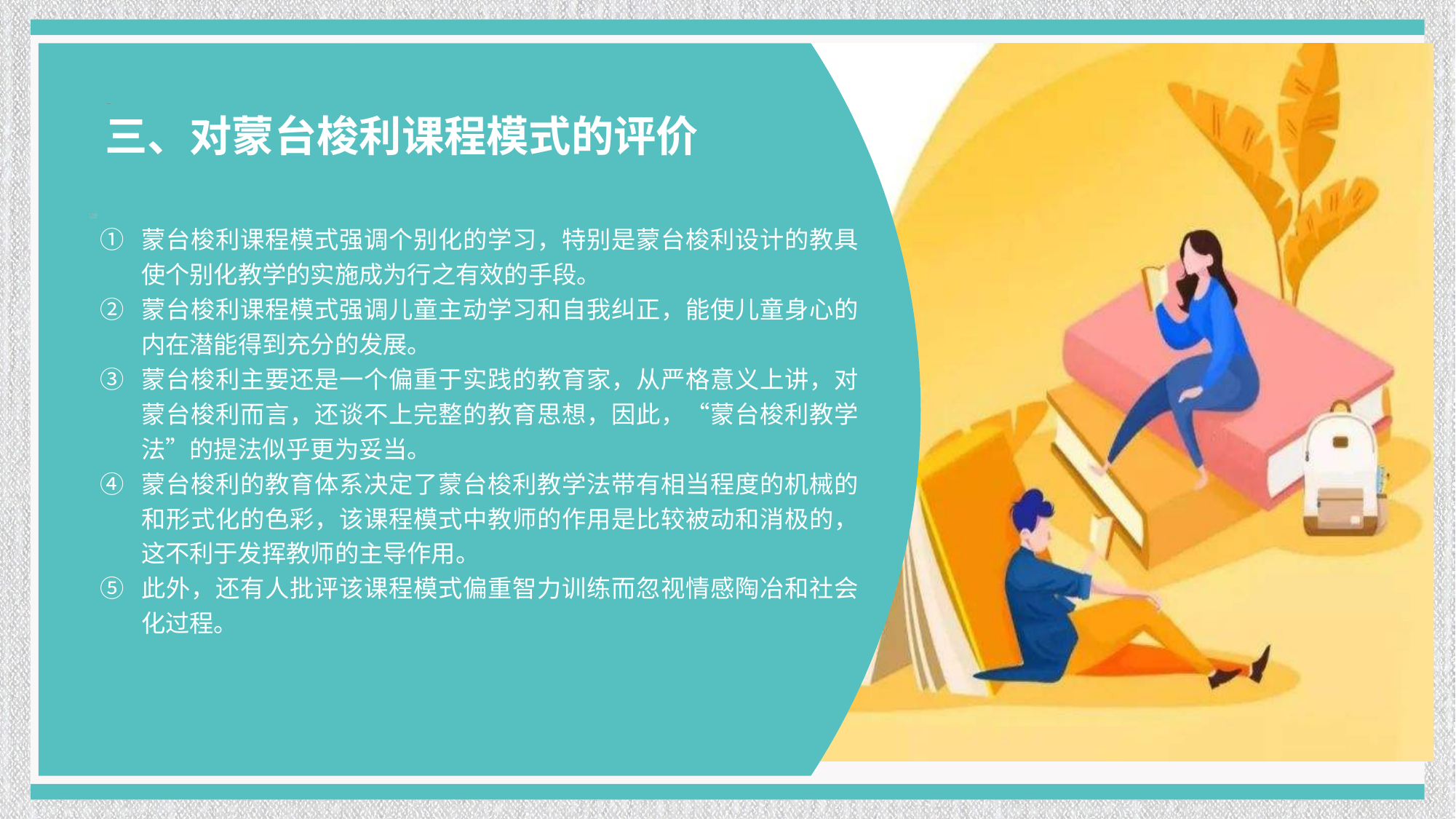

三、对蒙台梭利课程模式的评价
蒙台梭利课程模式强调个别化的学习，特别是蒙台梭利设计的教具使个别化教学的实施成为行之有效的手段。
蒙台梭利课程模式强调儿童主动学习和自我纠正，能使儿童身心的内在潜能得到充分的发展。
蒙台梭利主要还是一个偏重于实践的教育家，从严格意义上讲，对蒙台梭利而言，还谈不上完整的教育思想，因此，“蒙台梭利教学法”的提法似乎更为妥当。
蒙台梭利的教育体系决定了蒙台梭利教学法带有相当程度的机械的和形式化的色彩，该课程模式中教师的作用是比较被动和消极的，这不利于发挥教师的主导作用。
此外，还有人批评该课程模式偏重智力训练而忽视情感陶冶和社会化过程。